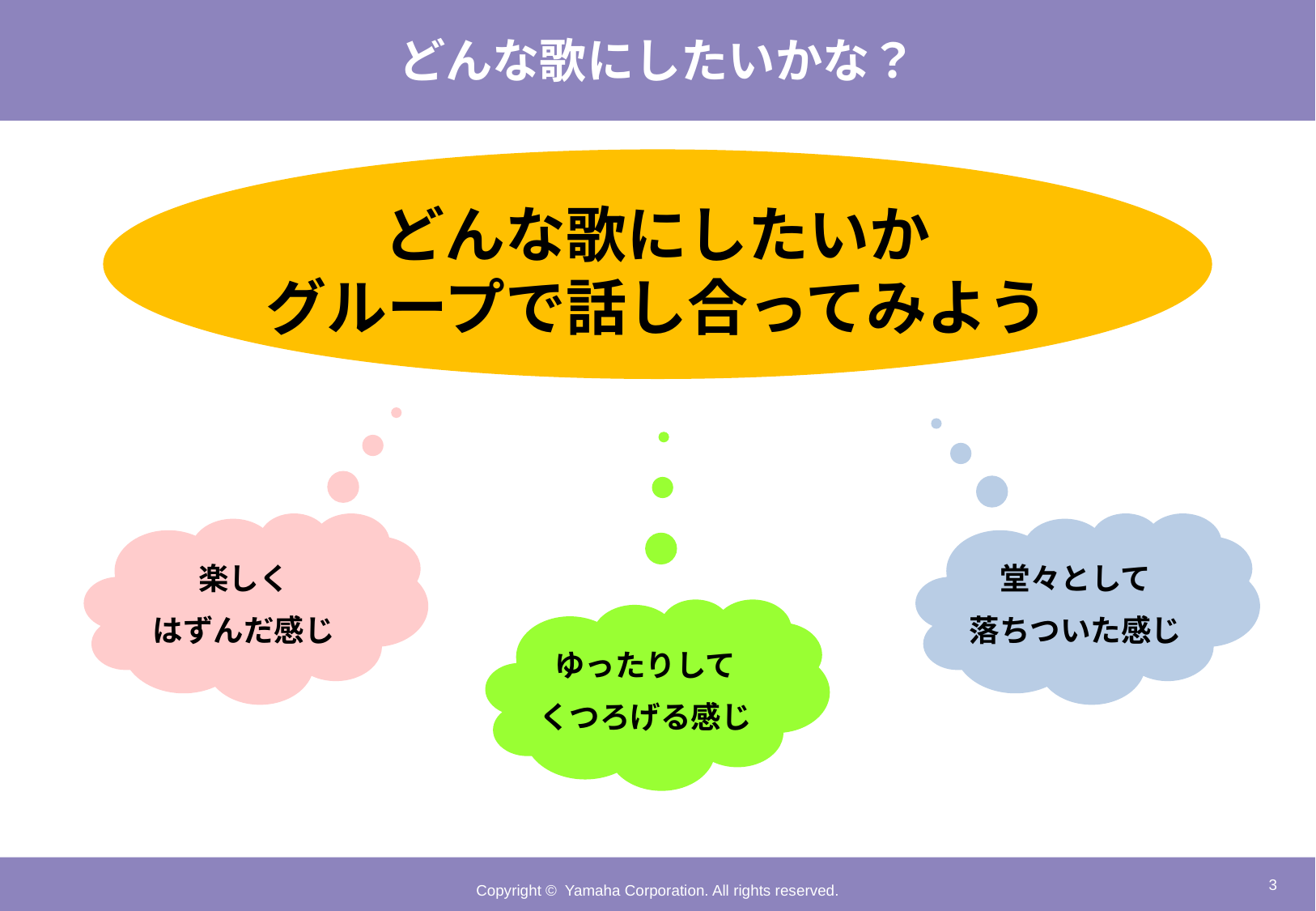

# どんな歌にしたいかな？

歌づくりの手順
どんな歌にしたいか
グループで話し合ってみよう
楽しく
はずんだ感じ
堂々として
落ちついた感じ
ゆったりして
くつろげる感じ
3